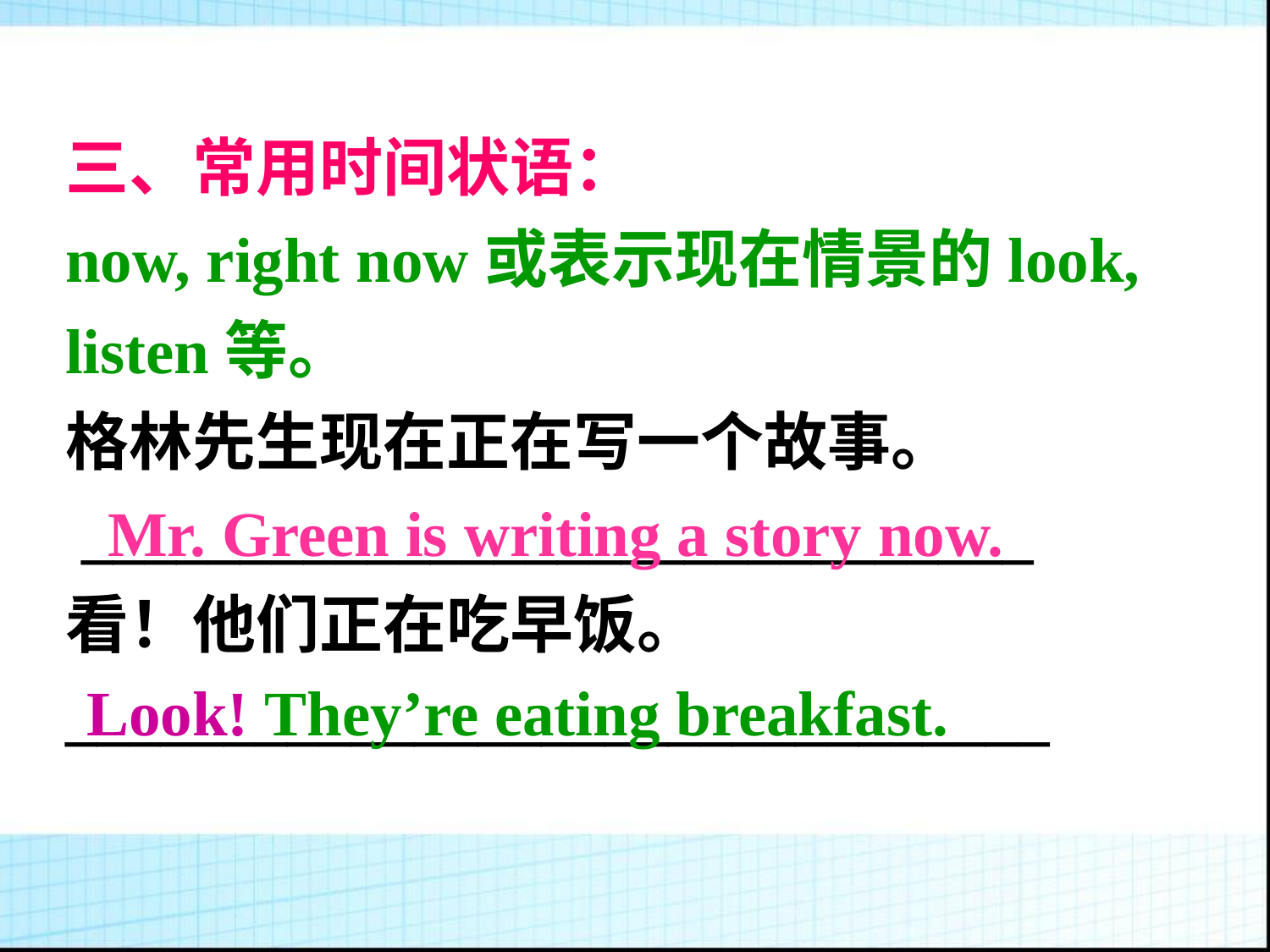

三、常用时间状语：
now, right now或表示现在情景的look, listen等。
格林先生现在正在写一个故事。
 ______________________________
看！他们正在吃早饭。
_______________________________
Mr. Green is writing a story now.
Look! They’re eating breakfast.